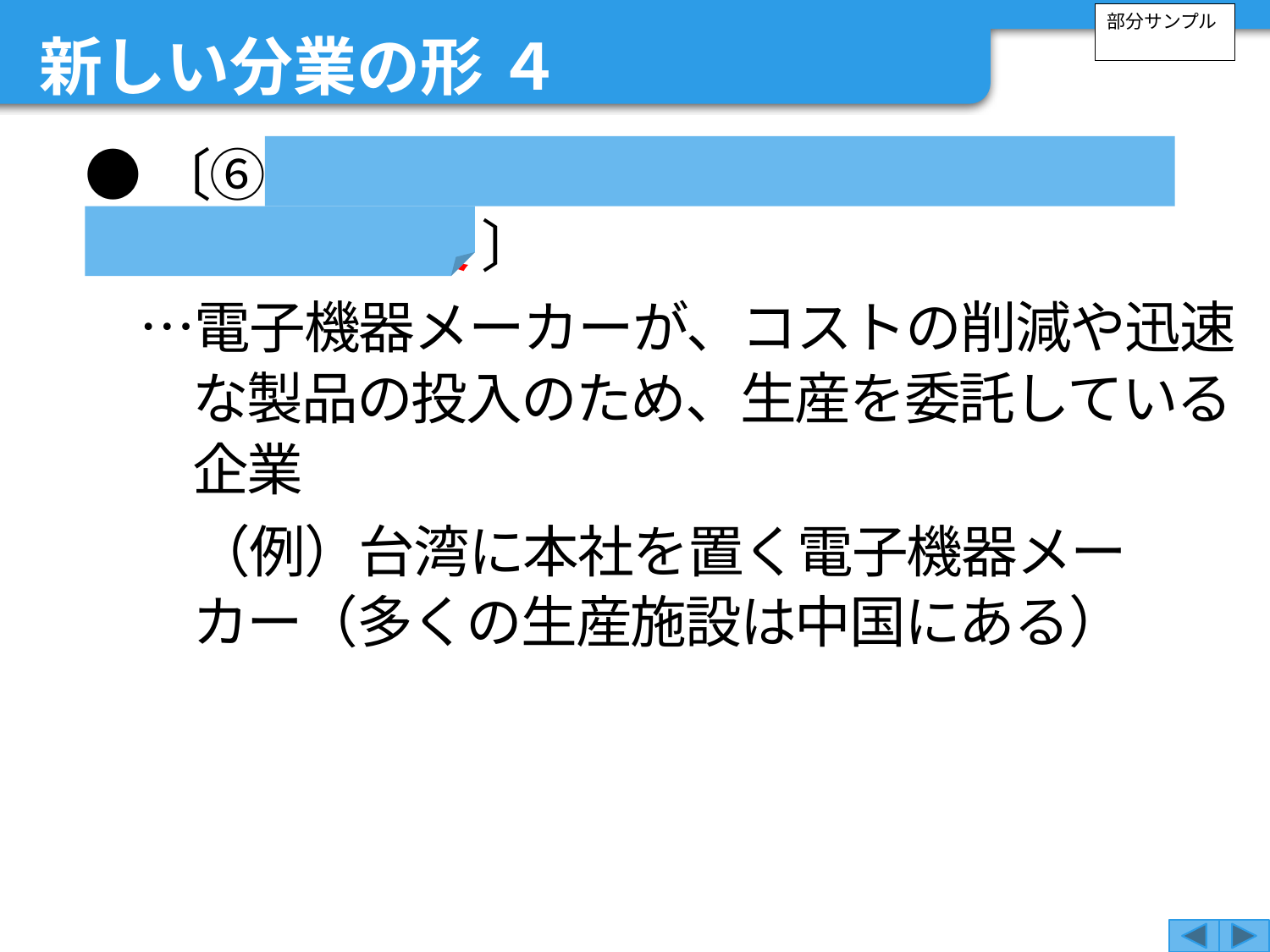

新しい分業の形 ４
部分サンプル
●〔⑥ エレクトロニクス受託製造サービス（ＥＭＳ）企業 〕
　…電子機器メーカーが、コストの削減や迅速な製品の投入のため、生産を委託している企業
　　（例）台湾に本社を置く電子機器メーカー（多くの生産施設は中国にある）